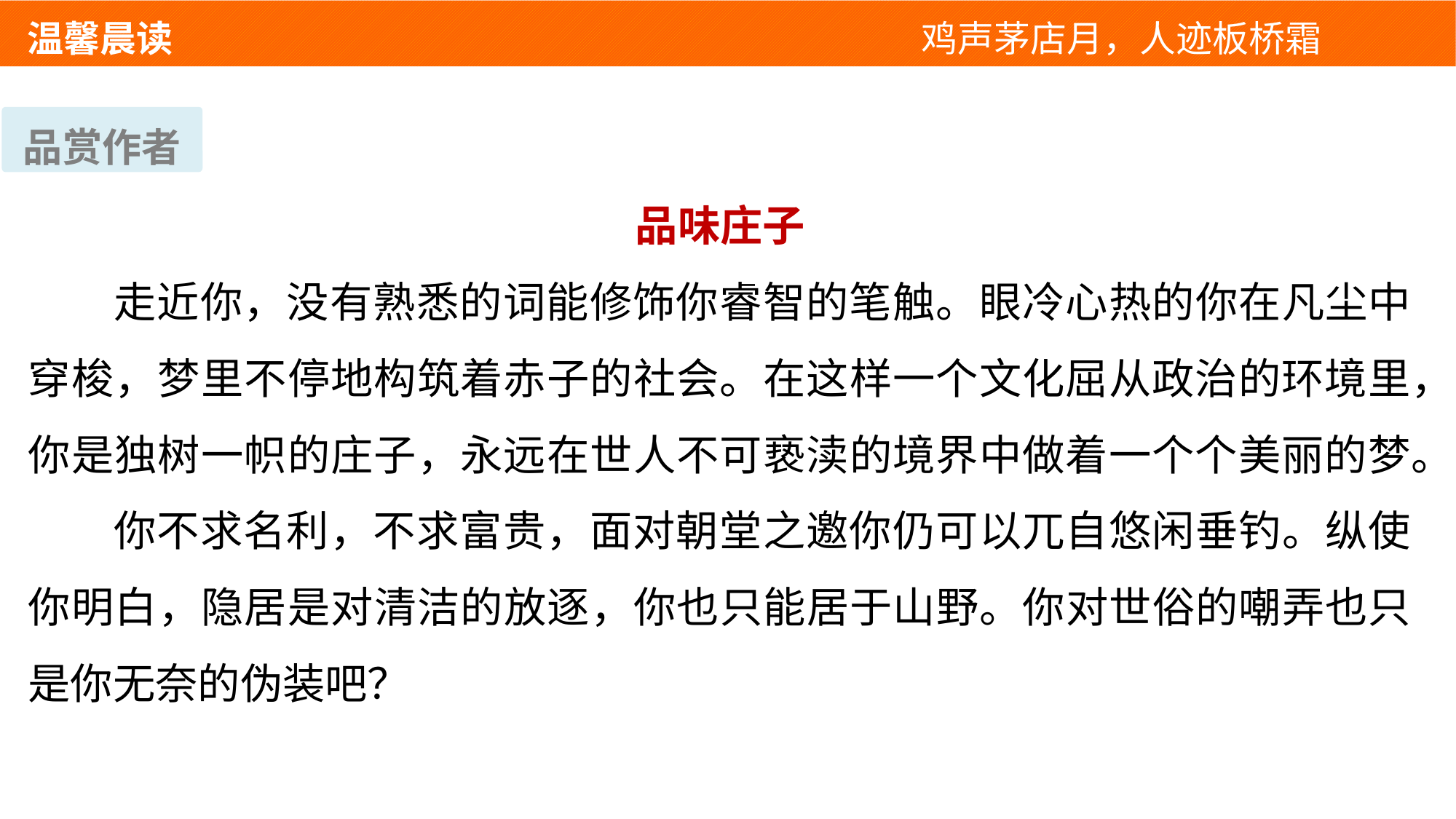

温馨晨读                                     　 　　　　　　　　　　　鸡声茅店月，人迹板桥霜
品赏作者
品味庄子
走近你，没有熟悉的词能修饰你睿智的笔触。眼冷心热的你在凡尘中穿梭，梦里不停地构筑着赤子的社会。在这样一个文化屈从政治的环境里，你是独树一帜的庄子，永远在世人不可亵渎的境界中做着一个个美丽的梦。
你不求名利，不求富贵，面对朝堂之邀你仍可以兀自悠闲垂钓。纵使你明白，隐居是对清洁的放逐，你也只能居于山野。你对世俗的嘲弄也只是你无奈的伪装吧？